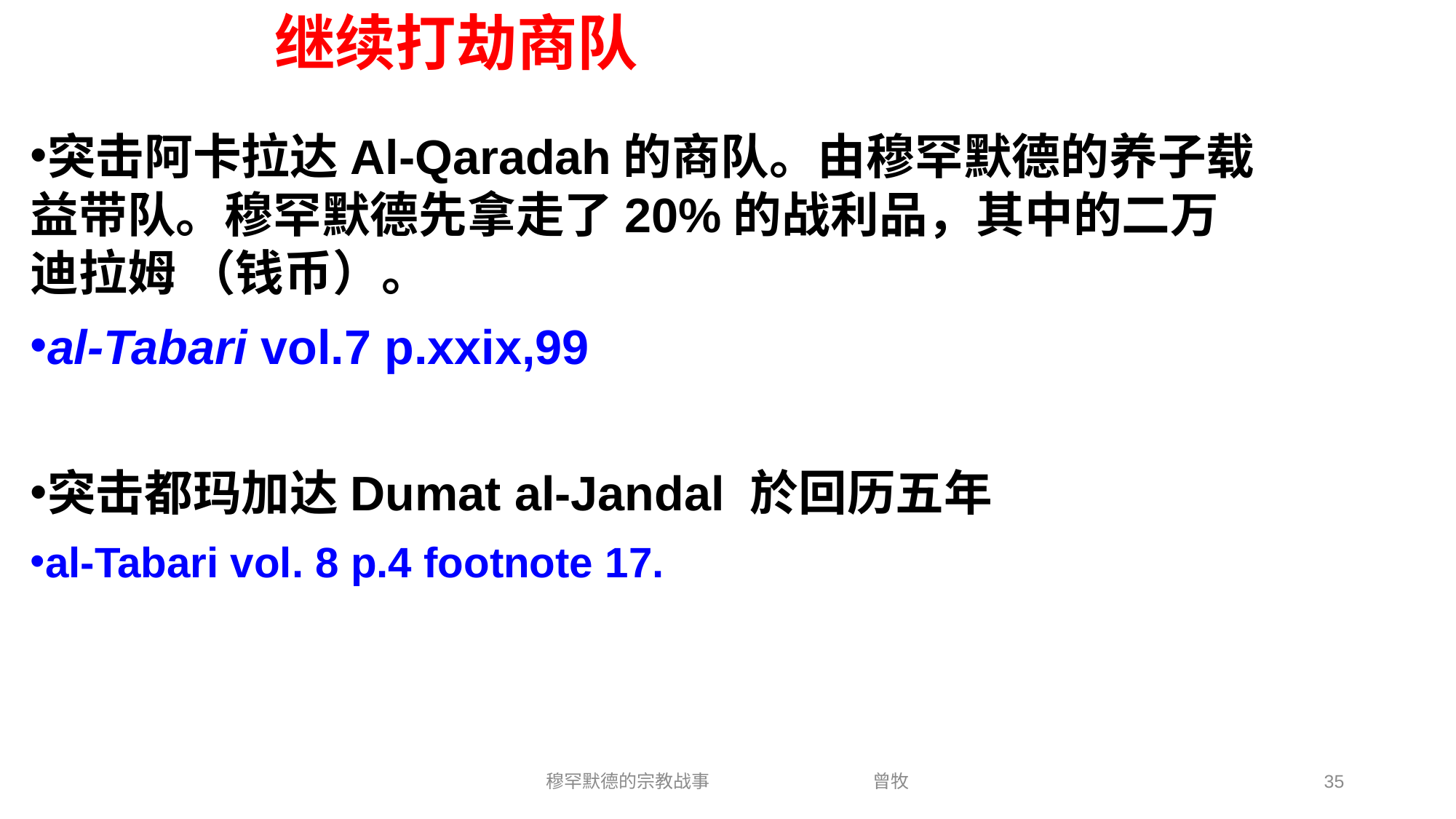

# 继续打劫商队
突击阿卡拉达Al-Qaradah的商队。由穆罕默德的养子载益带队。穆罕默德先拿走了20%的战利品，其中的二万迪拉姆 （钱币）。
al-Tabari vol.7 p.xxix,99

突击都玛加达Dumat al-Jandal 於回历五年
al-Tabari vol. 8 p.4 footnote 17.
穆罕默德的宗教战事                             曾牧
35